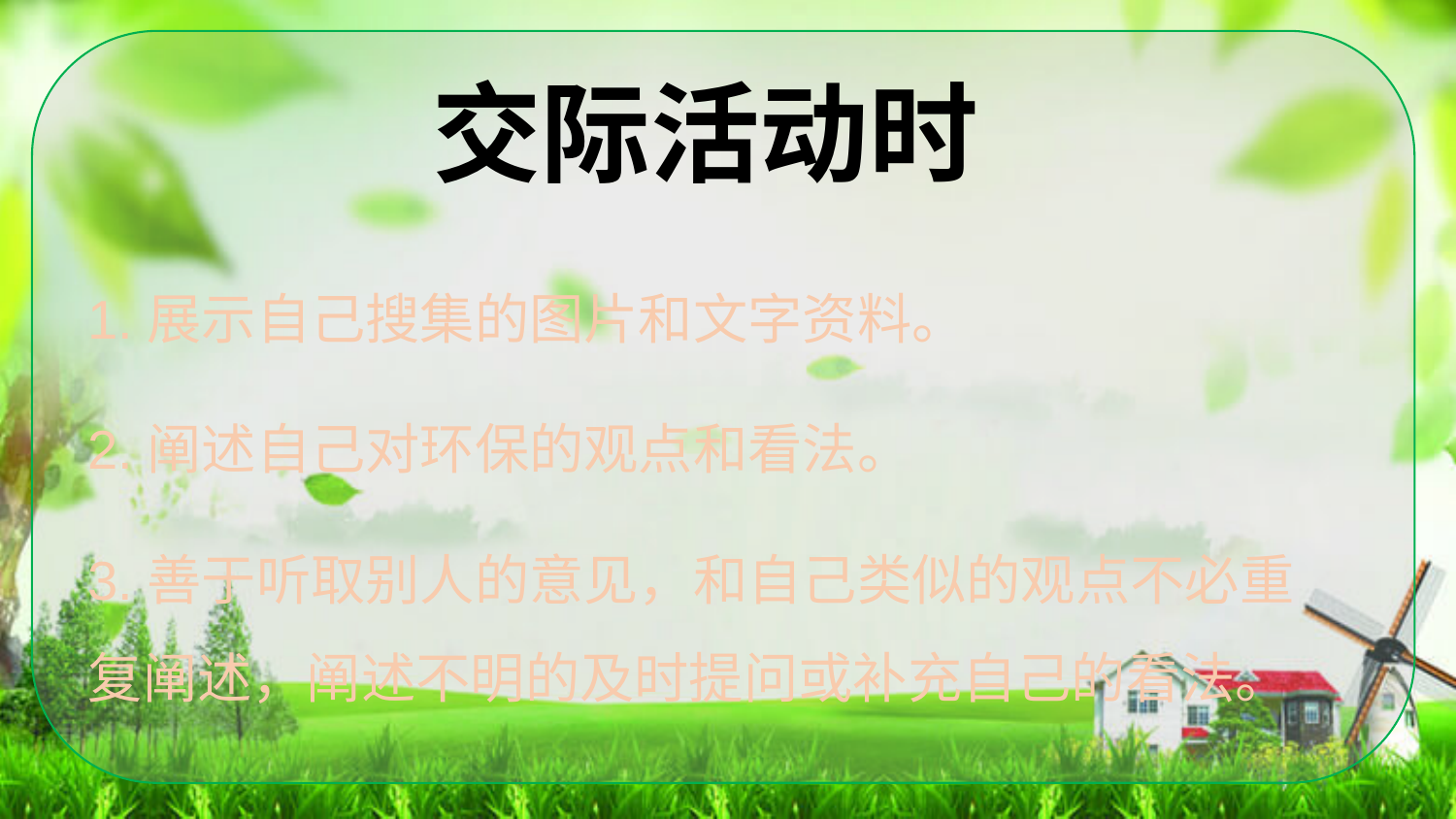

# 交际活动时
1.展示自己搜集的图片和文字资料。
2.阐述自己对环保的观点和看法。
3.善于听取别人的意见，和自己类似的观点不必重复阐述，阐述不明的及时提问或补充自己的看法。